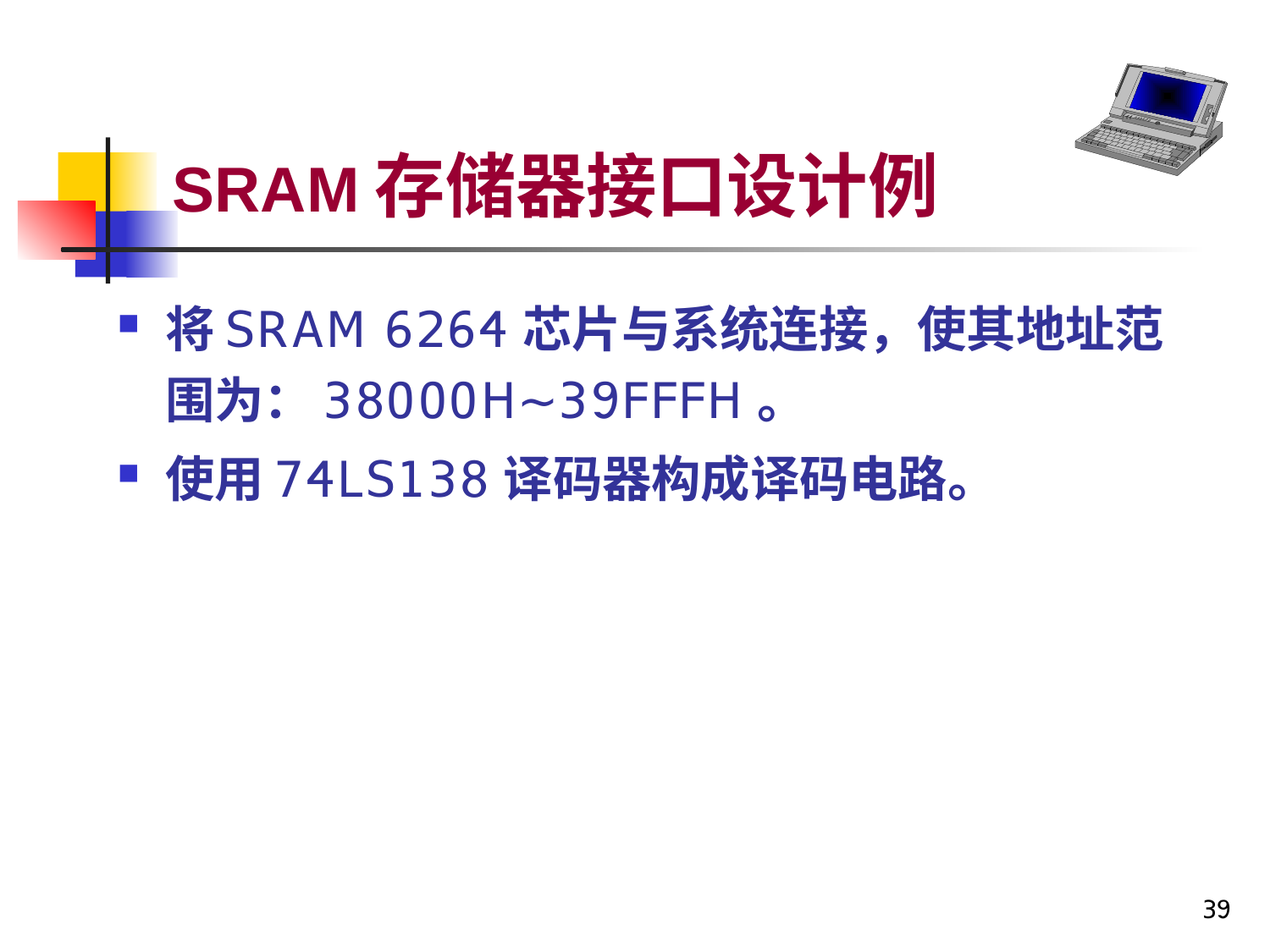

# SRAM存储器接口设计例
将SRAM 6264芯片与系统连接，使其地址范围为：38000H~39FFFH。
使用74LS138译码器构成译码电路。
39